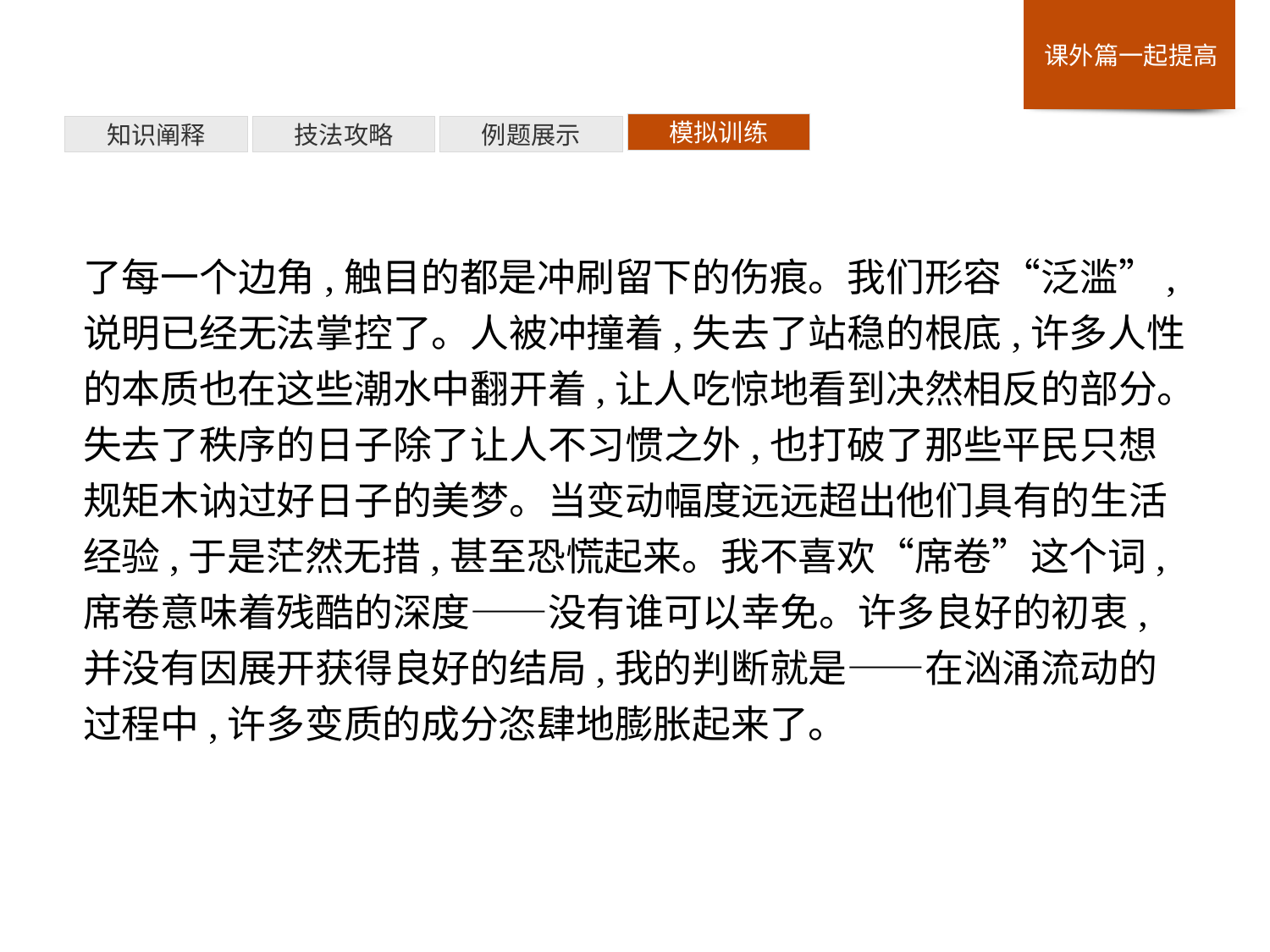

模拟训练
例题展示
技法攻略
知识阐释
了每一个边角,触目的都是冲刷留下的伤痕。我们形容“泛滥”,说明已经无法掌控了。人被冲撞着,失去了站稳的根底,许多人性的本质也在这些潮水中翻开着,让人吃惊地看到决然相反的部分。失去了秩序的日子除了让人不习惯之外,也打破了那些平民只想规矩木讷过好日子的美梦。当变动幅度远远超出他们具有的生活经验,于是茫然无措,甚至恐慌起来。我不喜欢“席卷”这个词,席卷意味着残酷的深度——没有谁可以幸免。许多良好的初衷,并没有因展开获得良好的结局,我的判断就是——在汹涌流动的过程中,许多变质的成分恣肆地膨胀起来了。